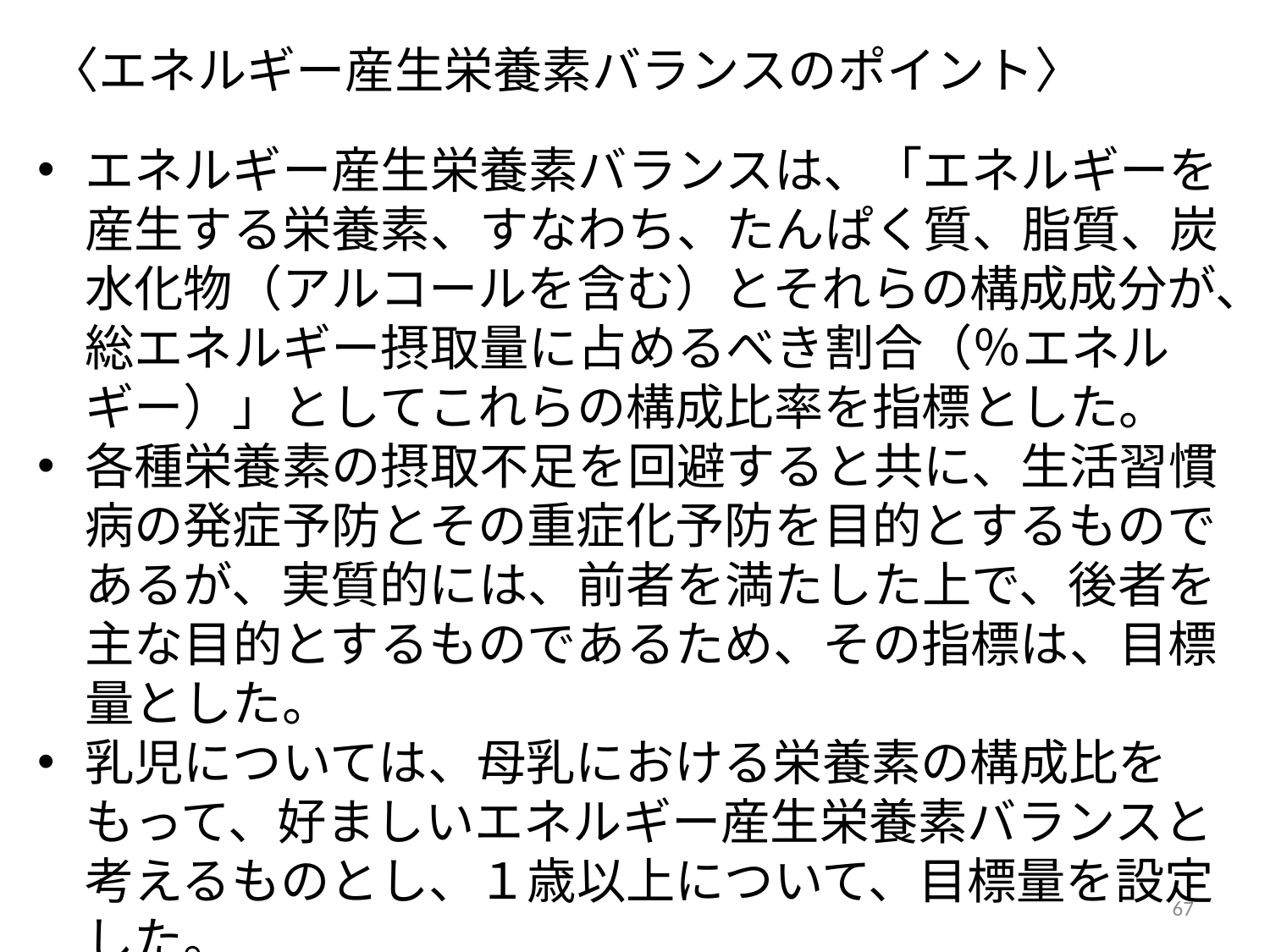

〈エネルギー産生栄養素バランスのポイント〉

エネルギー産生栄養素バランスは、「エネルギーを産生する栄養素、すなわち、たんぱく質、脂質、炭水化物（アルコールを含む）とそれらの構成成分が、総エネルギー摂取量に占めるべき割合（％エネルギー）」としてこれらの構成比率を指標とした。
各種栄養素の摂取不足を回避すると共に、生活習慣病の発症予防とその重症化予防を目的とするものであるが、実質的には、前者を満たした上で、後者を主な目的とするものであるため、その指標は、目標量とした。
乳児については、母乳における栄養素の構成比をもって、好ましいエネルギー産生栄養素バランスと考えるものとし、１歳以上について、目標量を設定した。

67